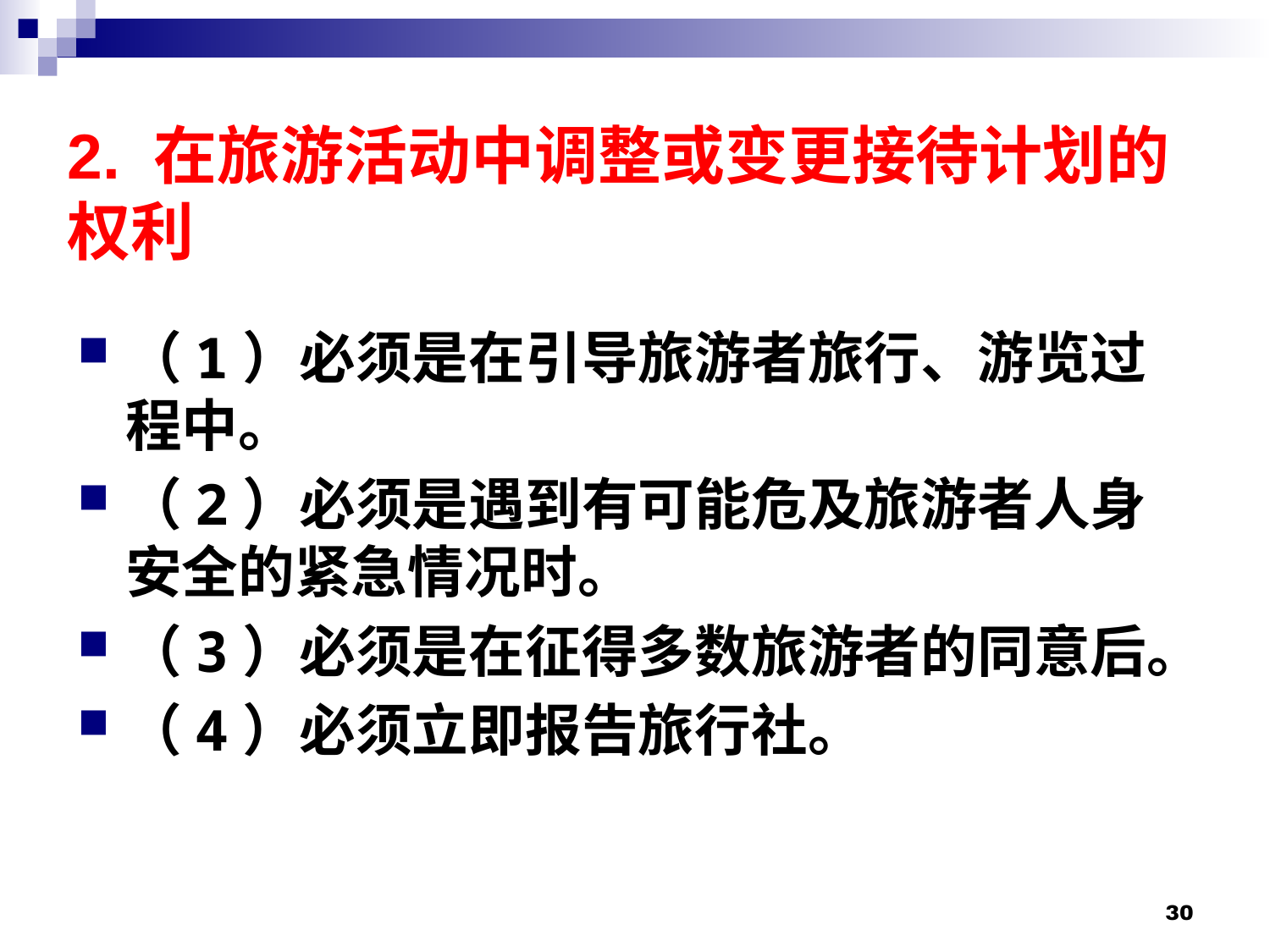

# 2. 在旅游活动中调整或变更接待计划的权利
（1）必须是在引导旅游者旅行、游览过程中。
（2）必须是遇到有可能危及旅游者人身安全的紧急情况时。
（3）必须是在征得多数旅游者的同意后。
（4）必须立即报告旅行社。
30